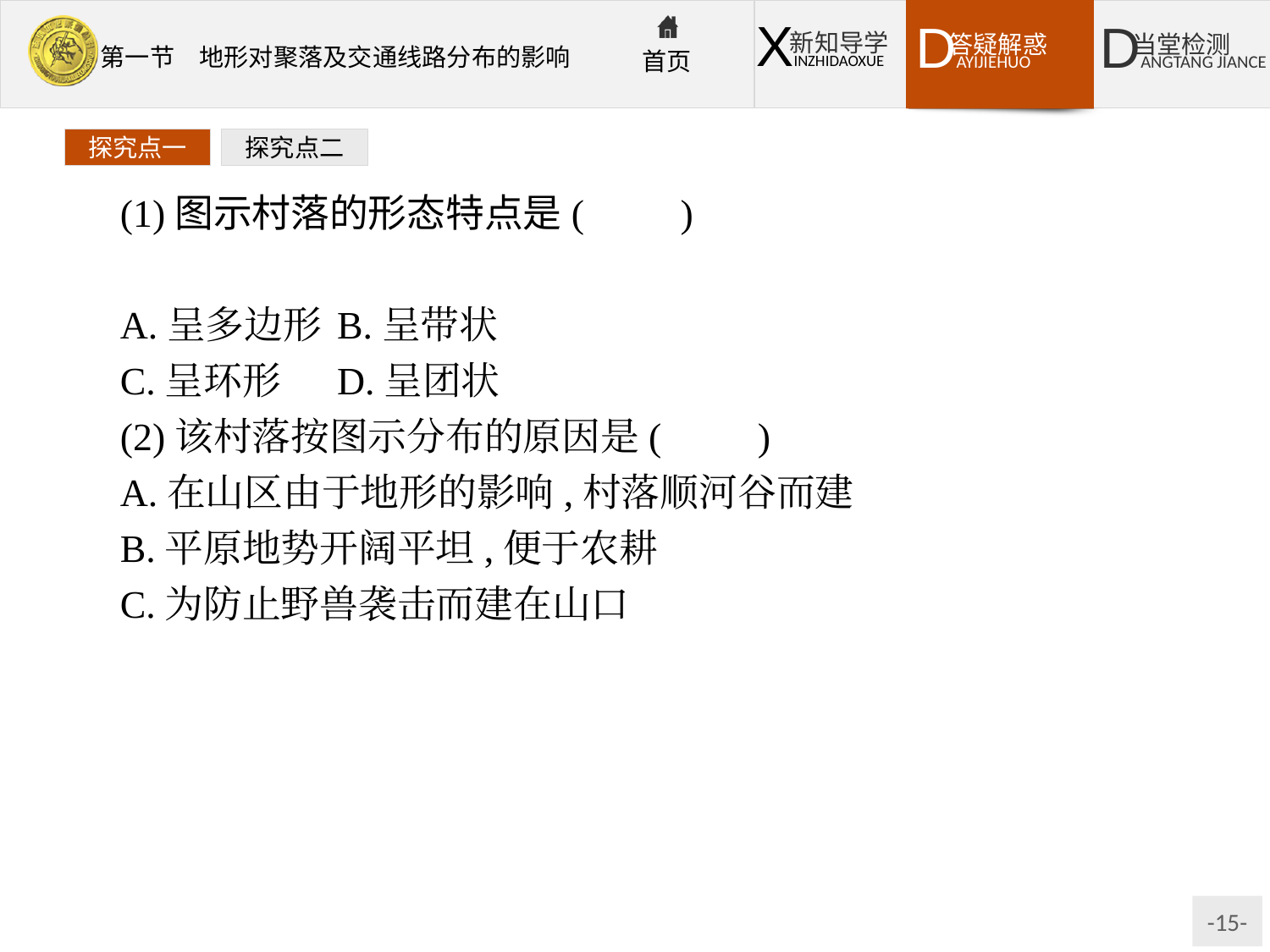

探究点一
探究点二
(1)图示村落的形态特点是(　　)
A.呈多边形	B.呈带状
C.呈环形	D.呈团状
(2)该村落按图示分布的原因是(　　)
A.在山区由于地形的影响,村落顺河谷而建
B.平原地势开阔平坦,便于农耕
C.为防止野兽袭击而建在山口
D.为防洪水,村落建在山脊

解析:由等高线可知,该地为丘陵地区,地势起伏大,河谷地带地势平坦,交通便利,基础设施建设成本低,利于聚落布局,故聚落呈条带状沿河谷分布。
答案:(1)B　(2)A